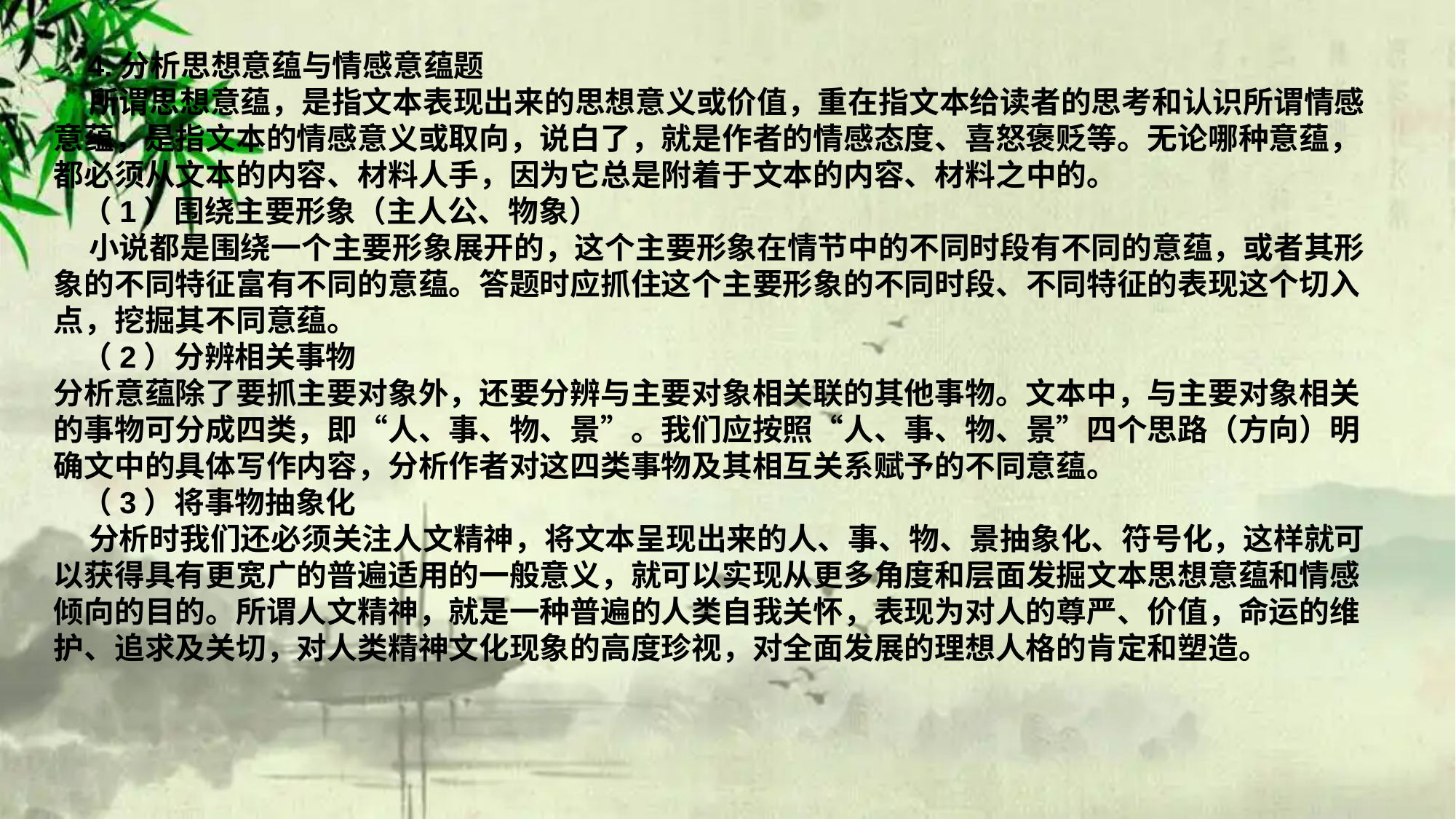

4.分析思想意蕴与情感意蕴题
    所谓思想意蕴，是指文本表现出来的思想意义或价值，重在指文本给读者的思考和认识所谓情感意蕴，是指文本的情感意义或取向，说白了，就是作者的情感态度、喜怒褒贬等。无论哪种意蕴，都必须从文本的内容、材料人手，因为它总是附着于文本的内容、材料之中的。
   （1）围绕主要形象（主人公、物象）
    小说都是围绕一个主要形象展开的，这个主要形象在情节中的不同时段有不同的意蕴，或者其形象的不同特征富有不同的意蕴。答题时应抓住这个主要形象的不同时段、不同特征的表现这个切入点，挖掘其不同意蕴。
   （2）分辨相关事物
分析意蕴除了要抓主要对象外，还要分辨与主要对象相关联的其他事物。文本中，与主要对象相关的事物可分成四类，即“人、事、物、景”。我们应按照“人、事、物、景”四个思路（方向）明确文中的具体写作内容，分析作者对这四类事物及其相互关系赋予的不同意蕴。
   （3）将事物抽象化
    分析时我们还必须关注人文精神，将文本呈现出来的人、事、物、景抽象化、符号化，这样就可以获得具有更宽广的普遍适用的一般意义，就可以实现从更多角度和层面发掘文本思想意蕴和情感倾向的目的。所谓人文精神，就是一种普遍的人类自我关怀，表现为对人的尊严、价值，命运的维护、追求及关切，对人类精神文化现象的高度珍视，对全面发展的理想人格的肯定和塑造。